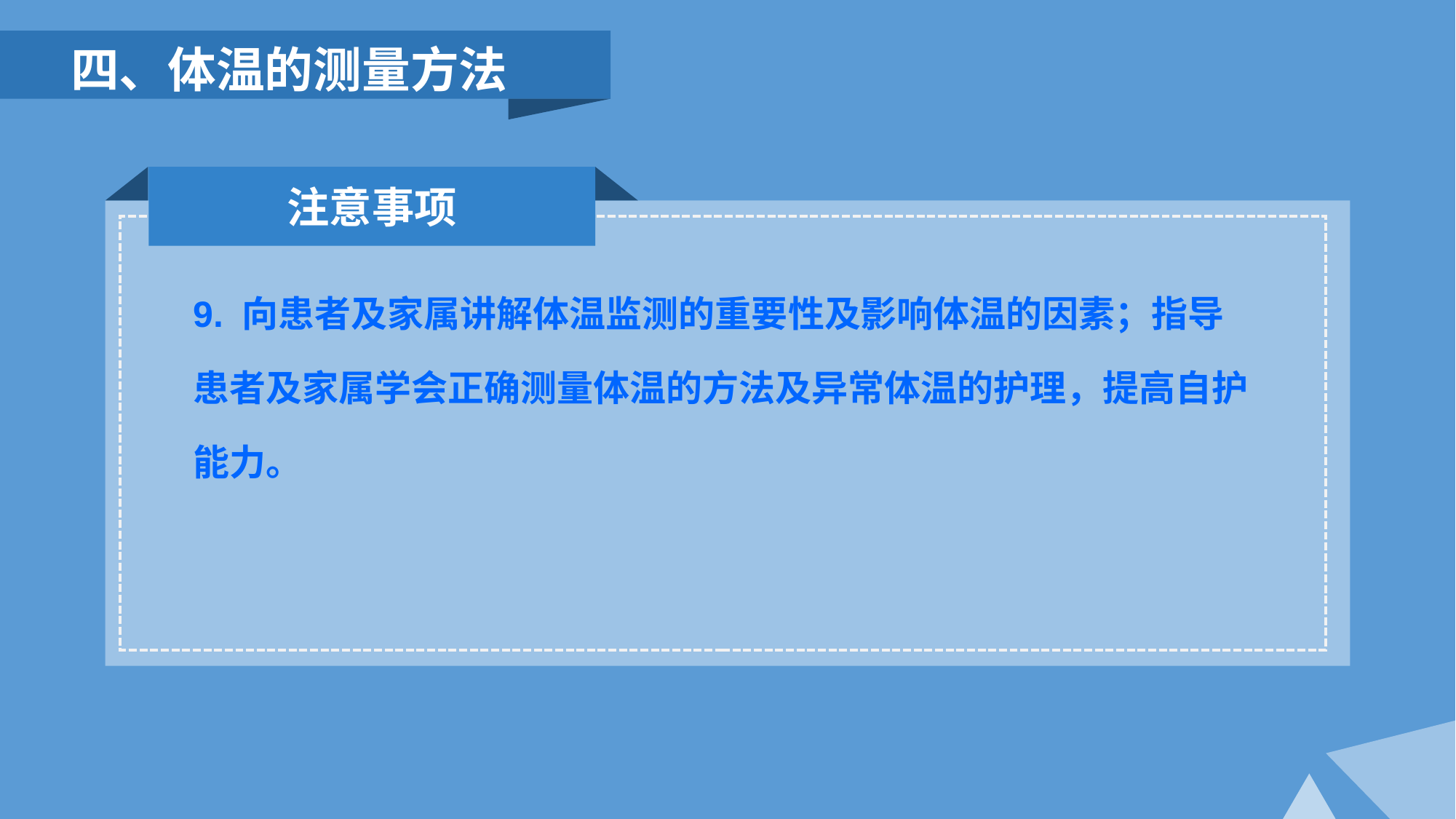

四、体温的测量方法

注意事项

9. 向患者及家属讲解体温监测的重要性及影响体温的因素；指导患者及家属学会正确测量体温的方法及异常体温的护理，提高自护能力。